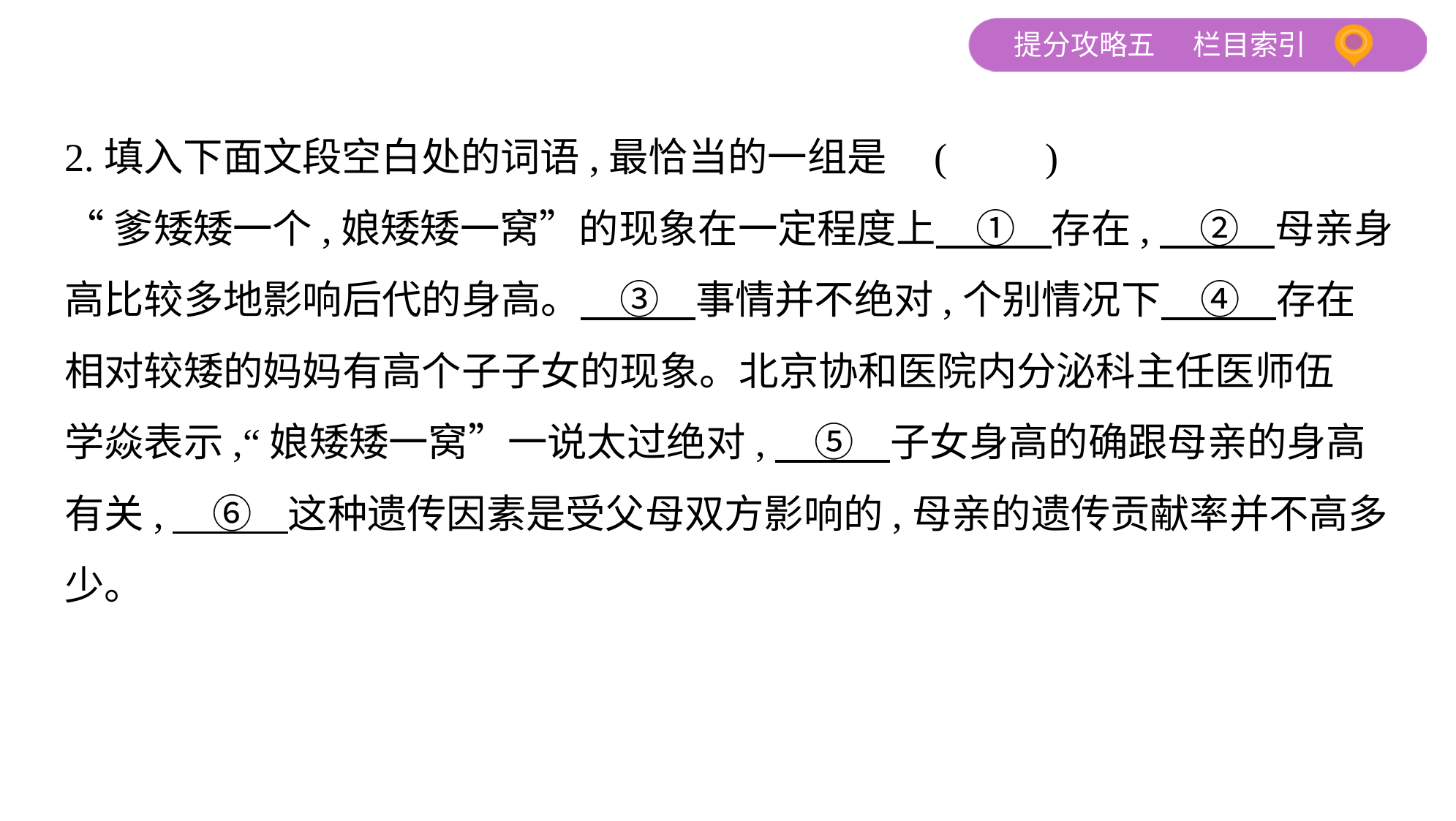

2.填入下面文段空白处的词语,最恰当的一组是 (　　)
“爹矮矮一个,娘矮矮一窝”的现象在一定程度上　①    存在,　②    母亲身
高比较多地影响后代的身高。　③    事情并不绝对,个别情况下　④    存在
相对较矮的妈妈有高个子子女的现象。北京协和医院内分泌科主任医师伍
学焱表示,“娘矮矮一窝”一说太过绝对,　⑤    子女身高的确跟母亲的身高
有关,　⑥    这种遗传因素是受父母双方影响的,母亲的遗传贡献率并不高多
少。